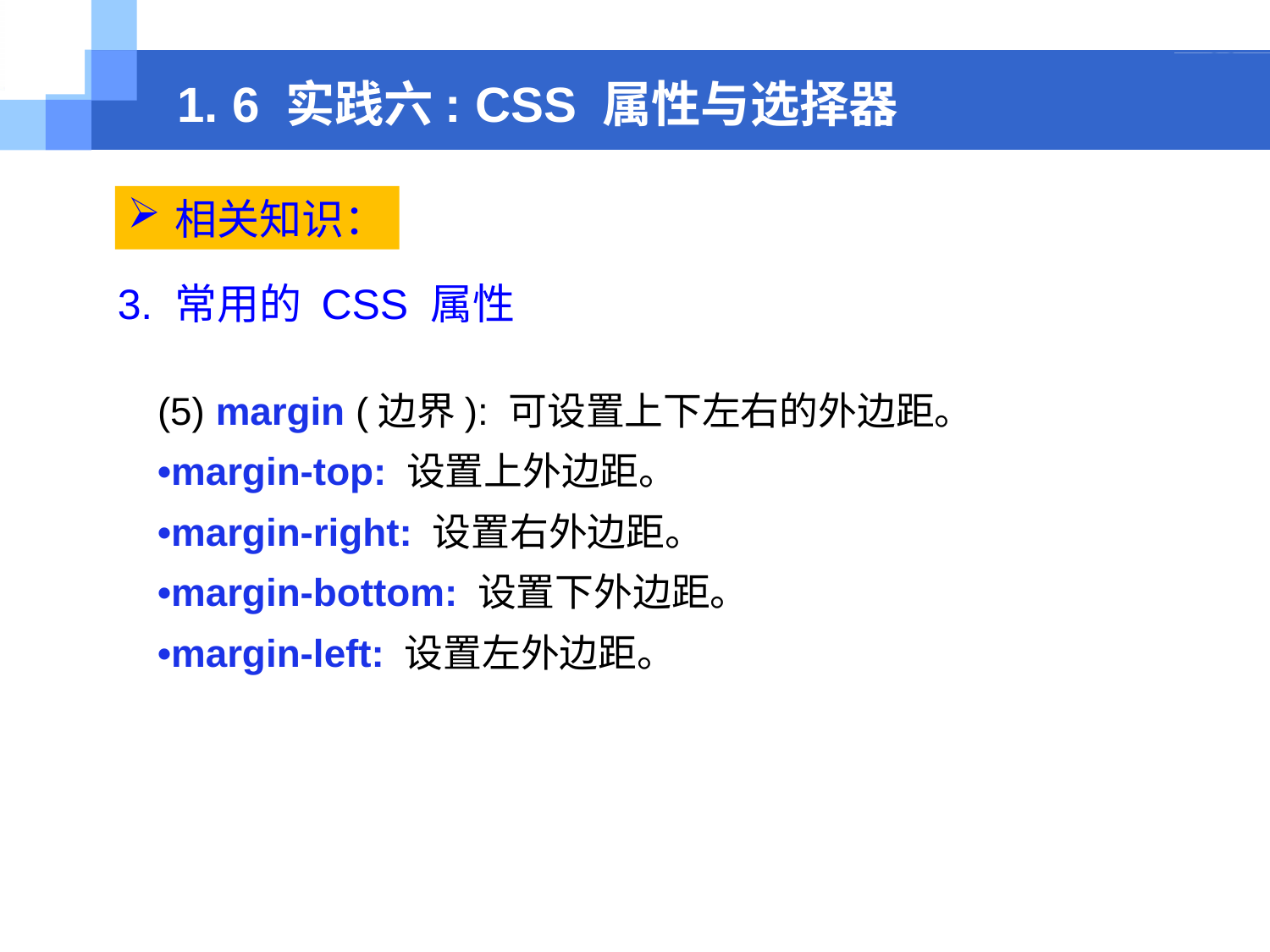

1. 6 实践六: CSS 属性与选择器
相关知识：
3. 常用的 CSS 属性
(5) margin (边界): 可设置上下左右的外边距。
•margin-top: 设置上外边距。
•margin-right: 设置右外边距。
•margin-bottom: 设置下外边距。
•margin-left: 设置左外边距。